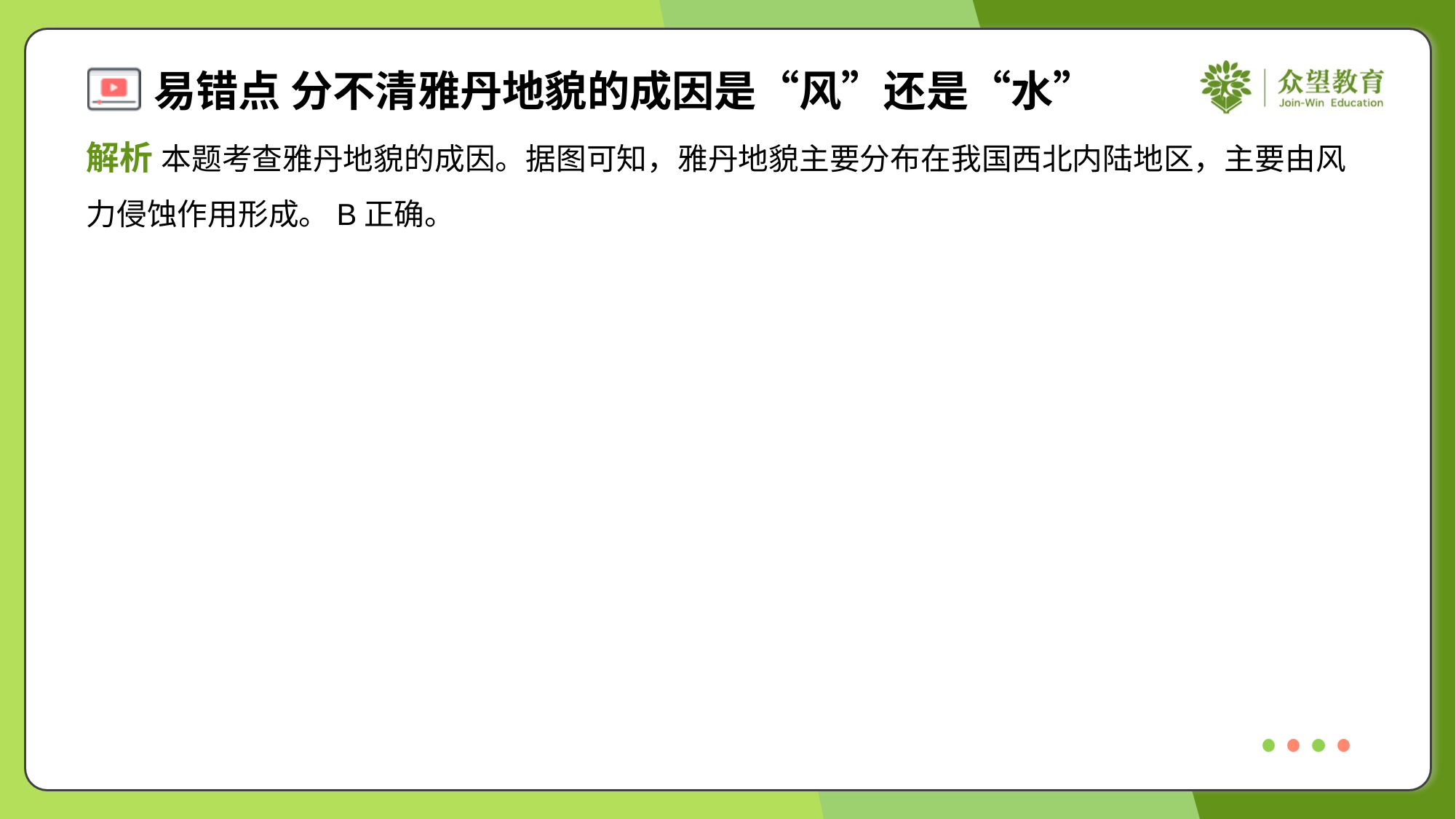

解析 本题考查雅丹地貌的成因。据图可知，雅丹地貌主要分布在我国西北内陆地区，主要由风
力侵蚀作用形成。B正确。